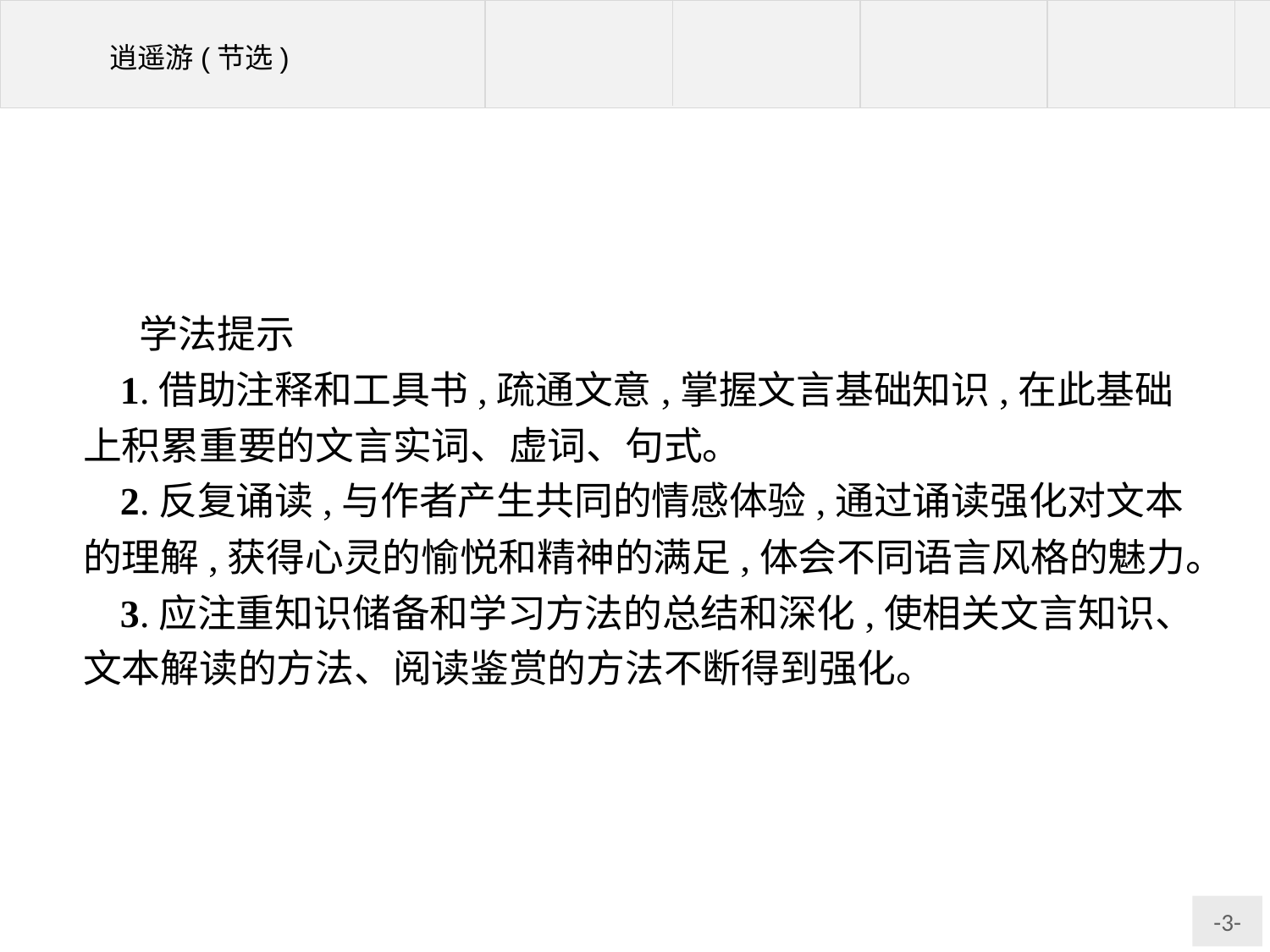

学法提示
1.借助注释和工具书,疏通文意,掌握文言基础知识,在此基础上积累重要的文言实词、虚词、句式。
2.反复诵读,与作者产生共同的情感体验,通过诵读强化对文本的理解,获得心灵的愉悦和精神的满足,体会不同语言风格的魅力。
3.应注重知识储备和学习方法的总结和深化,使相关文言知识、文本解读的方法、阅读鉴赏的方法不断得到强化。